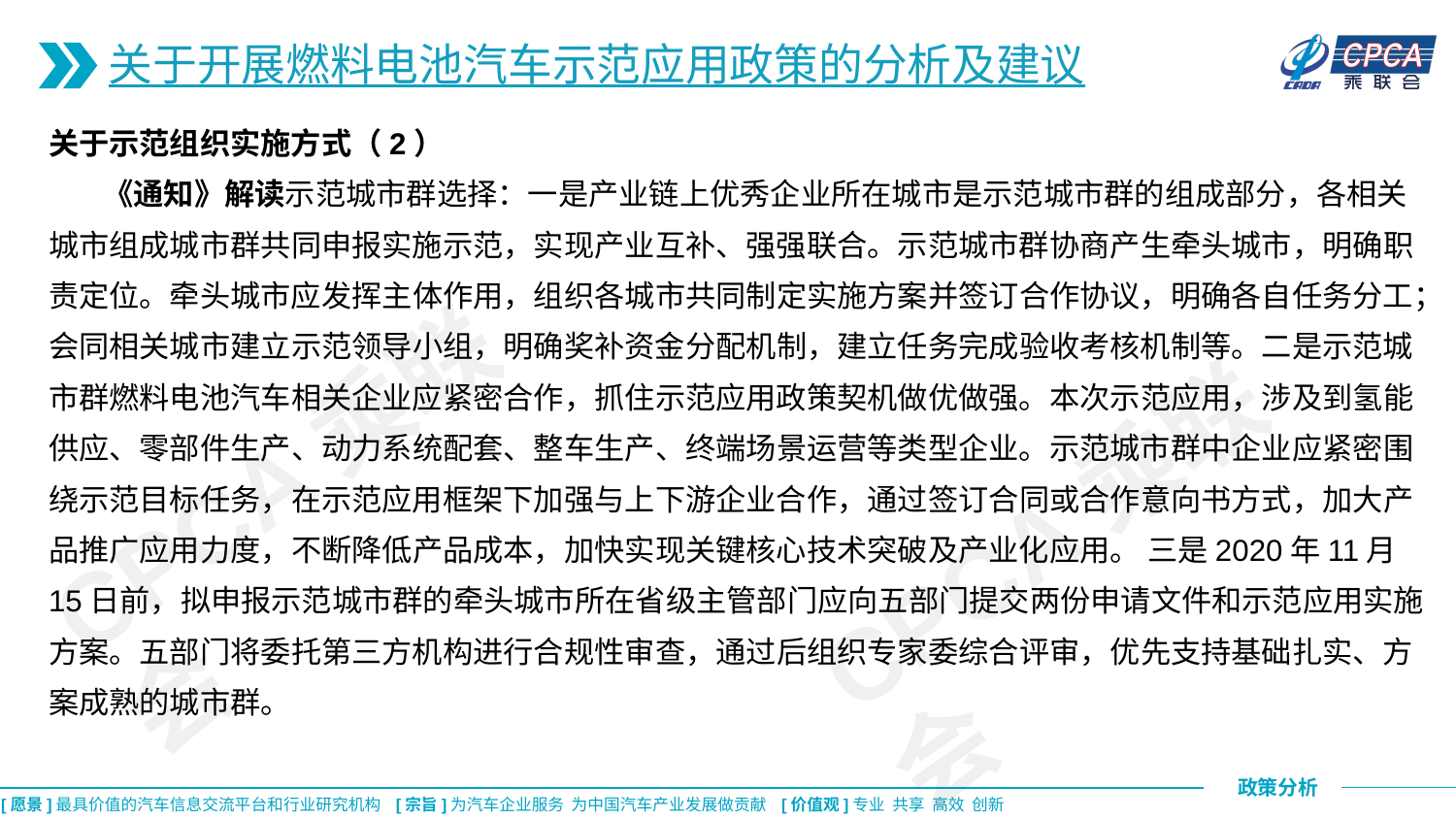

关于开展燃料电池汽车示范应用政策的分析及建议
关于示范组织实施方式（2）
       《通知》解读示范城市群选择：一是产业链上优秀企业所在城市是示范城市群的组成部分，各相关城市组成城市群共同申报实施示范，实现产业互补、强强联合。示范城市群协商产生牵头城市，明确职责定位。牵头城市应发挥主体作用，组织各城市共同制定实施方案并签订合作协议，明确各自任务分工；会同相关城市建立示范领导小组，明确奖补资金分配机制，建立任务完成验收考核机制等。二是示范城市群燃料电池汽车相关企业应紧密合作，抓住示范应用政策契机做优做强。本次示范应用，涉及到氢能供应、零部件生产、动力系统配套、整车生产、终端场景运营等类型企业。示范城市群中企业应紧密围绕示范目标任务，在示范应用框架下加强与上下游企业合作，通过签订合同或合作意向书方式，加大产品推广应用力度，不断降低产品成本，加快实现关键核心技术突破及产业化应用。 三是2020年11月15日前，拟申报示范城市群的牵头城市所在省级主管部门应向五部门提交两份申请文件和示范应用实施方案。五部门将委托第三方机构进行合规性审查，通过后组织专家委综合评审，优先支持基础扎实、方案成熟的城市群。
CPCA乘联会
CPCA乘联会